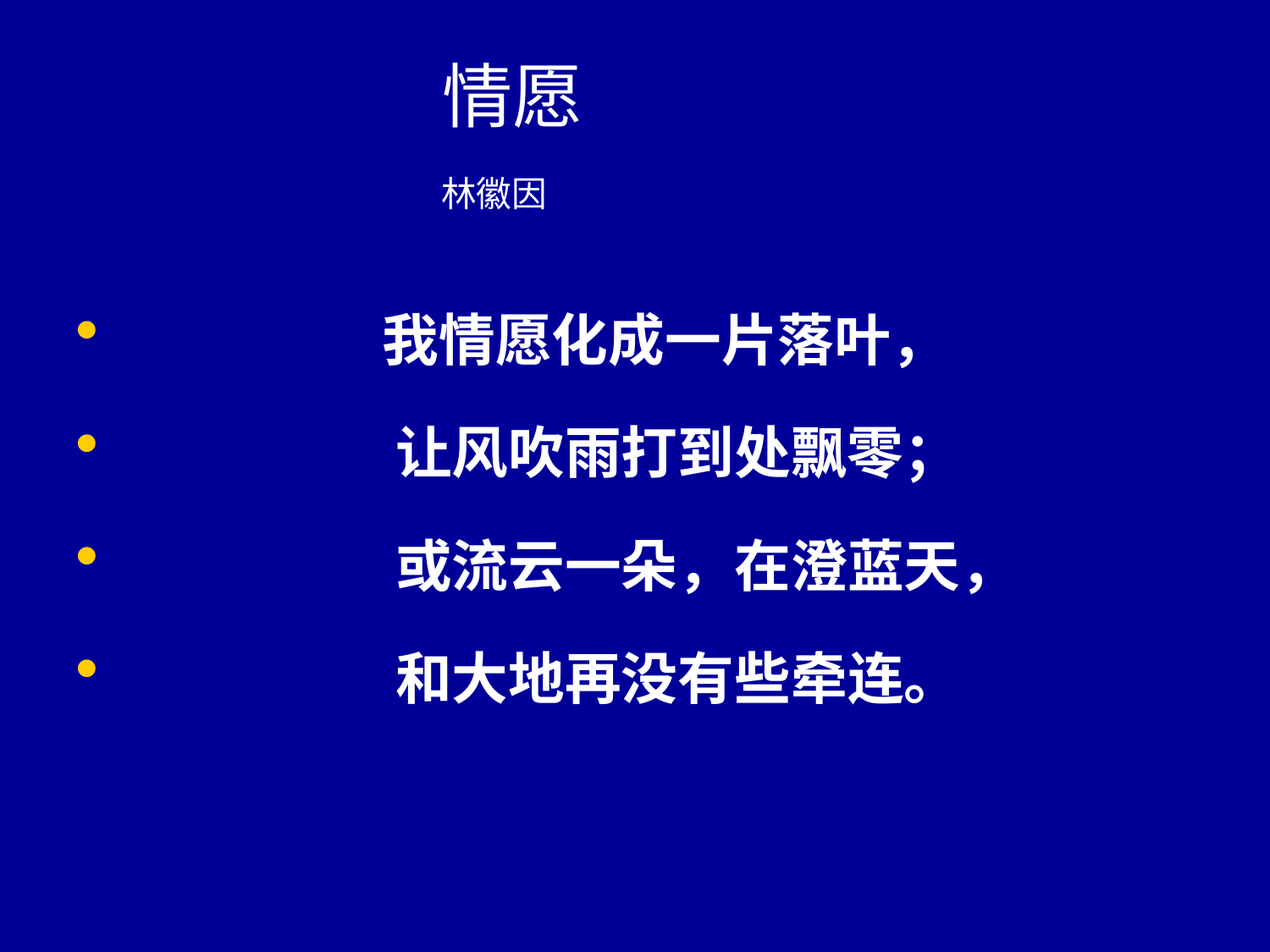

# 情愿 林徽因
                   我情愿化成一片落叶，
                    让风吹雨打到处飘零；
                    或流云一朵，在澄蓝天，
                    和大地再没有些牵连。